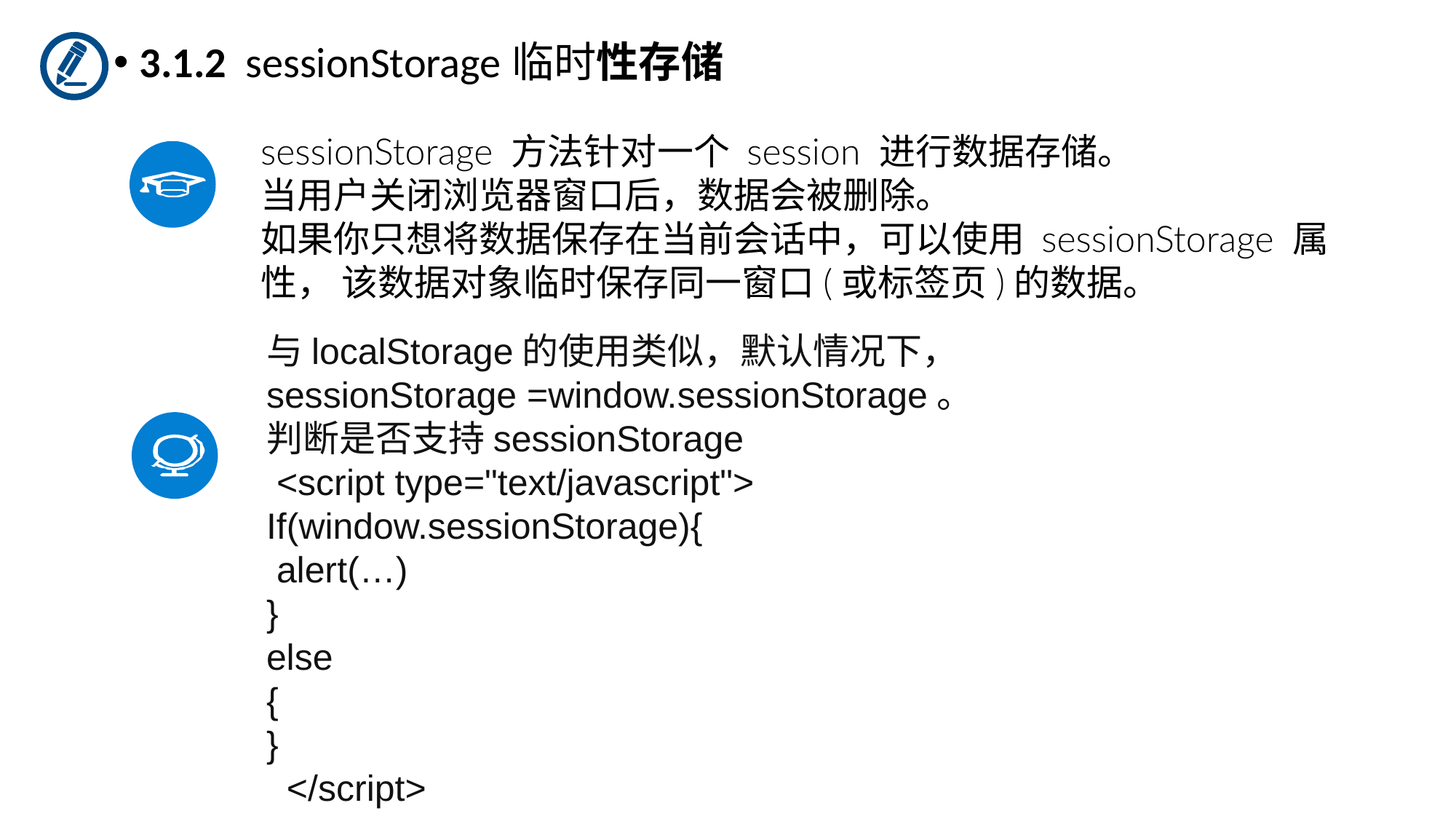

3.1.2  sessionStorage临时性存储

sessionStorage 方法针对一个 session 进行数据存储。
当用户关闭浏览器窗口后，数据会被删除。
如果你只想将数据保存在当前会话中，可以使用 sessionStorage 属性， 该数据对象临时保存同一窗口(或标签页)的数据。

与localStorage的使用类似，默认情况下，
sessionStorage =window.sessionStorage。
判断是否支持sessionStorage
 <script type="text/javascript">
If(window.sessionStorage){
 alert(…)
}
else
{
}
  </script>